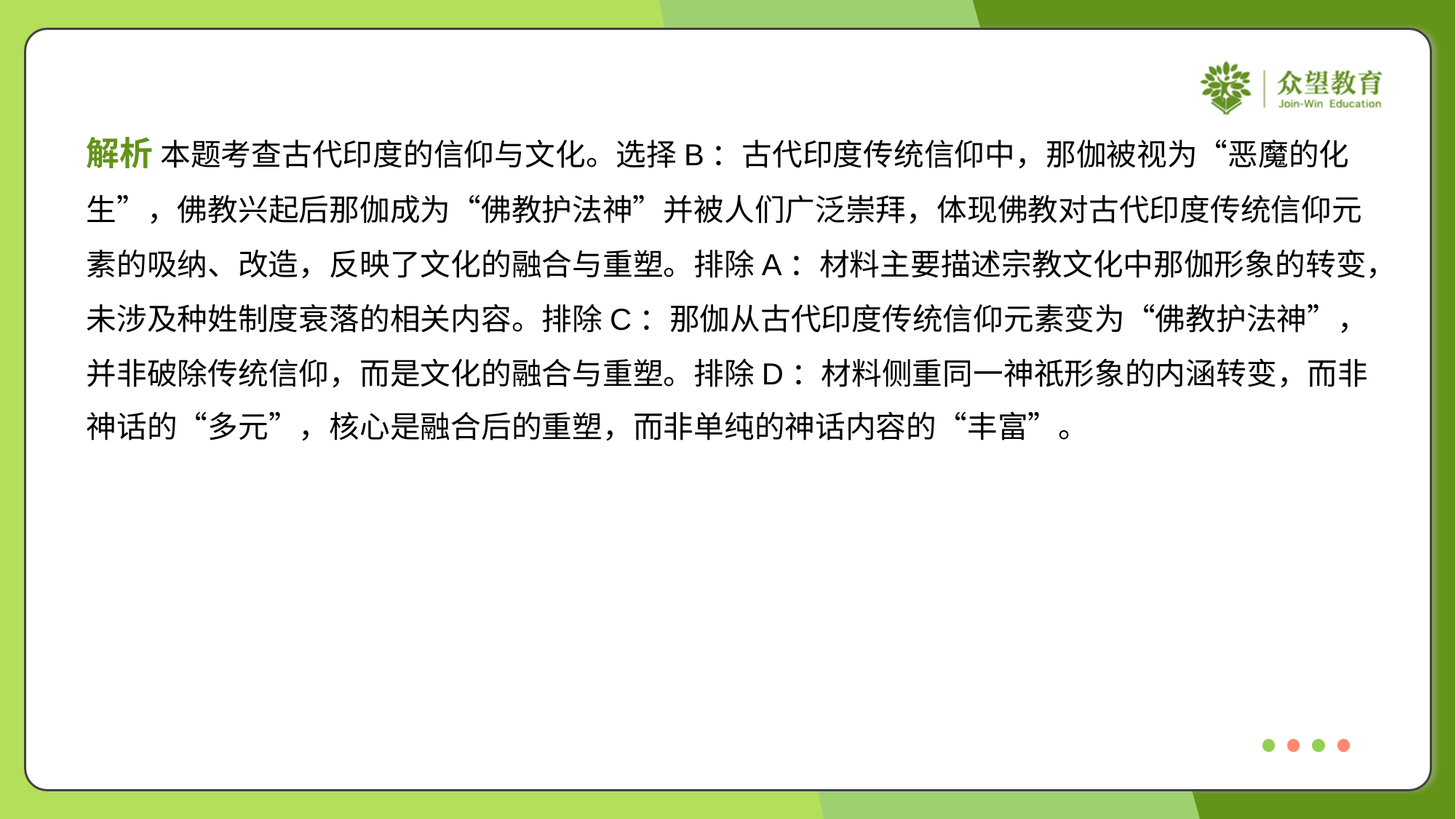

解析 本题考查古代印度的信仰与文化。选择B：古代印度传统信仰中，那伽被视为“恶魔的化
生”，佛教兴起后那伽成为“佛教护法神”并被人们广泛崇拜，体现佛教对古代印度传统信仰元
素的吸纳、改造，反映了文化的融合与重塑。排除A：材料主要描述宗教文化中那伽形象的转变，
未涉及种姓制度衰落的相关内容。排除C：那伽从古代印度传统信仰元素变为“佛教护法神”，
并非破除传统信仰，而是文化的融合与重塑。排除D：材料侧重同一神祇形象的内涵转变，而非
神话的“多元”，核心是融合后的重塑，而非单纯的神话内容的“丰富”。